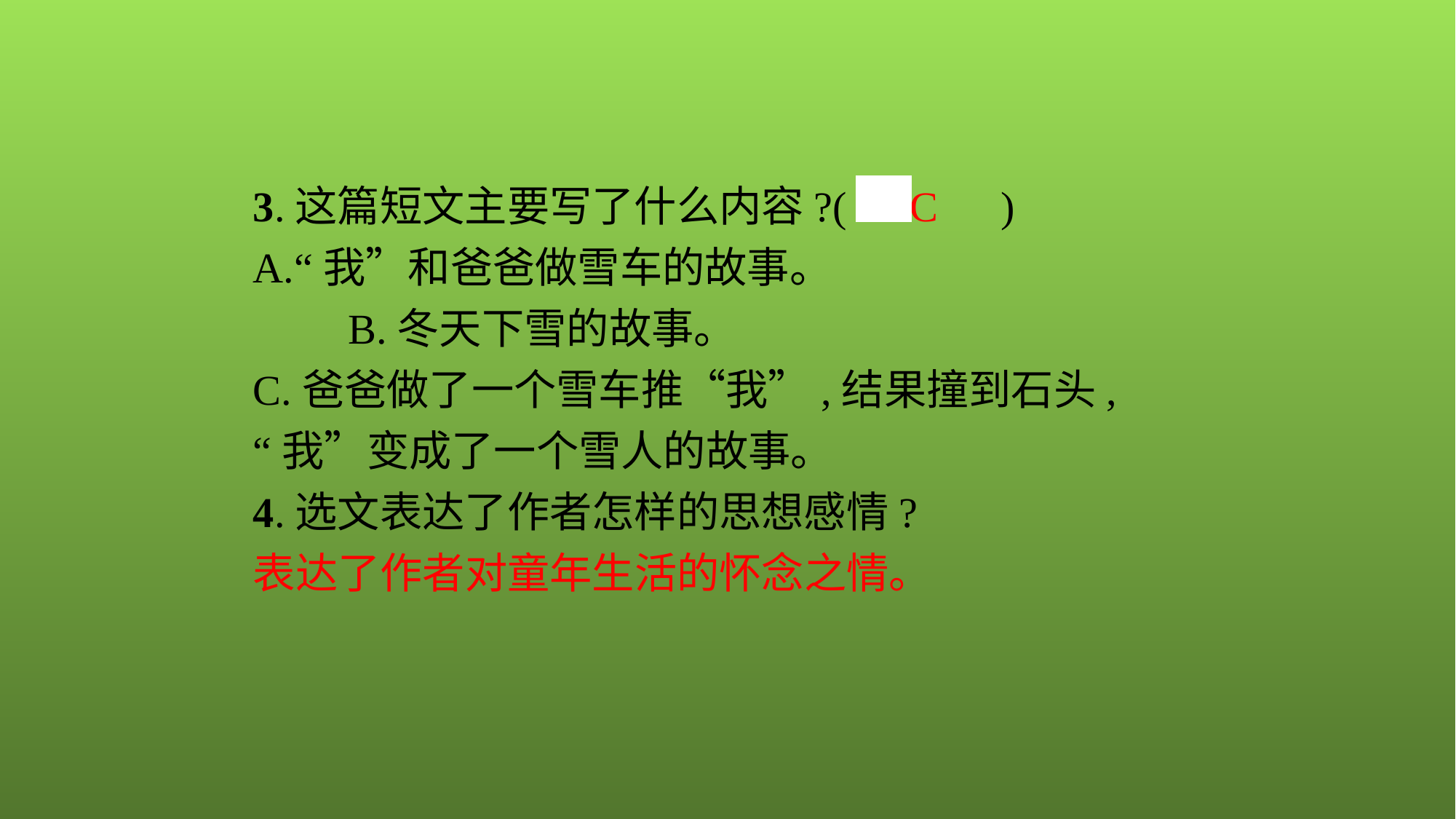

3.这篇短文主要写了什么内容?(　C　)
A.“我”和爸爸做雪车的故事。　　　　　　　　　　B.冬天下雪的故事。
C.爸爸做了一个雪车推“我”,结果撞到石头,“我”变成了一个雪人的故事。
4.选文表达了作者怎样的思想感情?
表达了作者对童年生活的怀念之情。